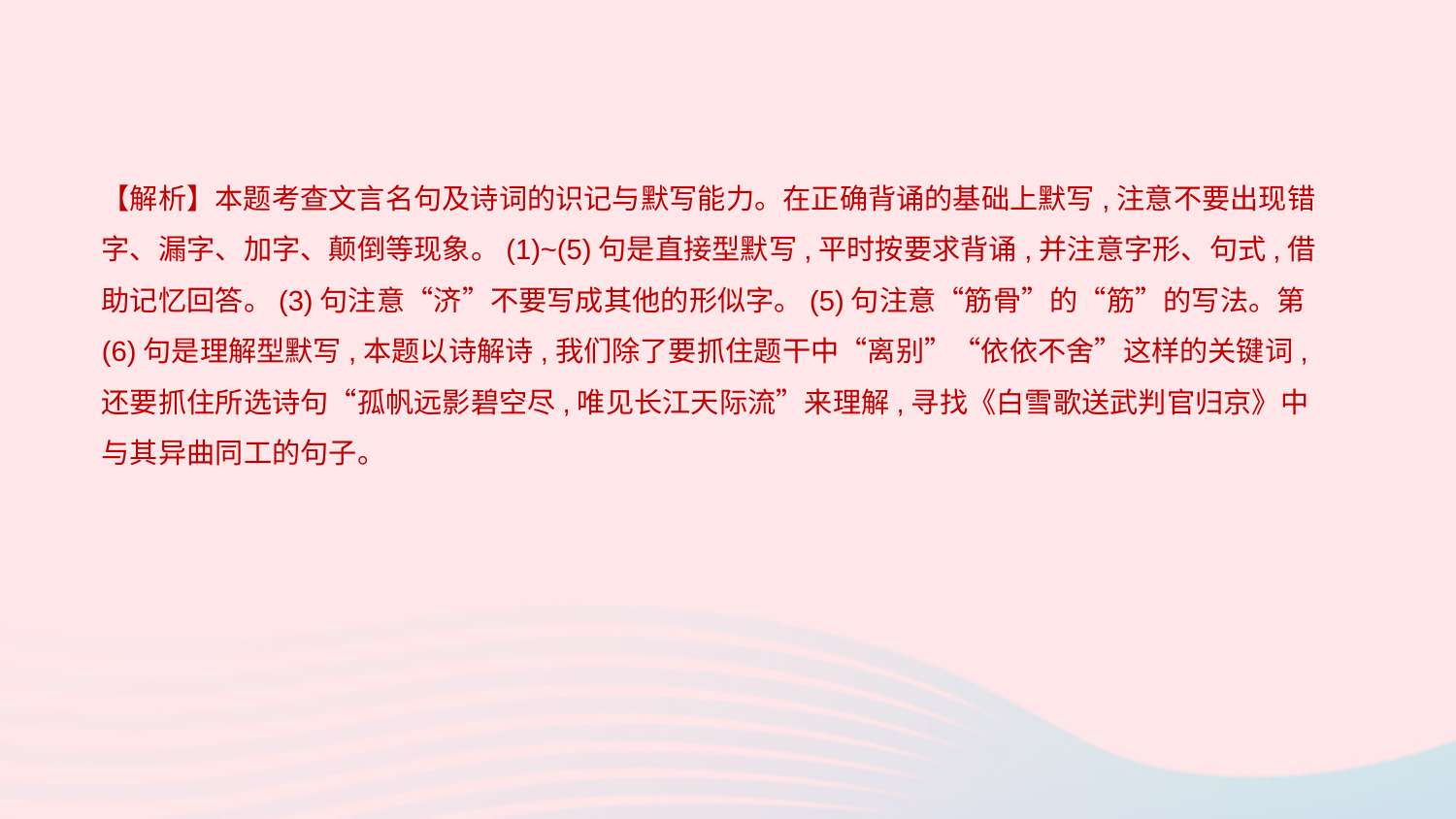

【解析】本题考查文言名句及诗词的识记与默写能力。在正确背诵的基础上默写,注意不要出现错字、漏字、加字、颠倒等现象。(1)~(5)句是直接型默写,平时按要求背诵,并注意字形、句式,借助记忆回答。(3)句注意“济”不要写成其他的形似字。(5)句注意“筋骨”的“筋”的写法。第(6)句是理解型默写,本题以诗解诗,我们除了要抓住题干中“离别”“依依不舍”这样的关键词,还要抓住所选诗句“孤帆远影碧空尽,唯见长江天际流”来理解,寻找《白雪歌送武判官归京》中与其异曲同工的句子。